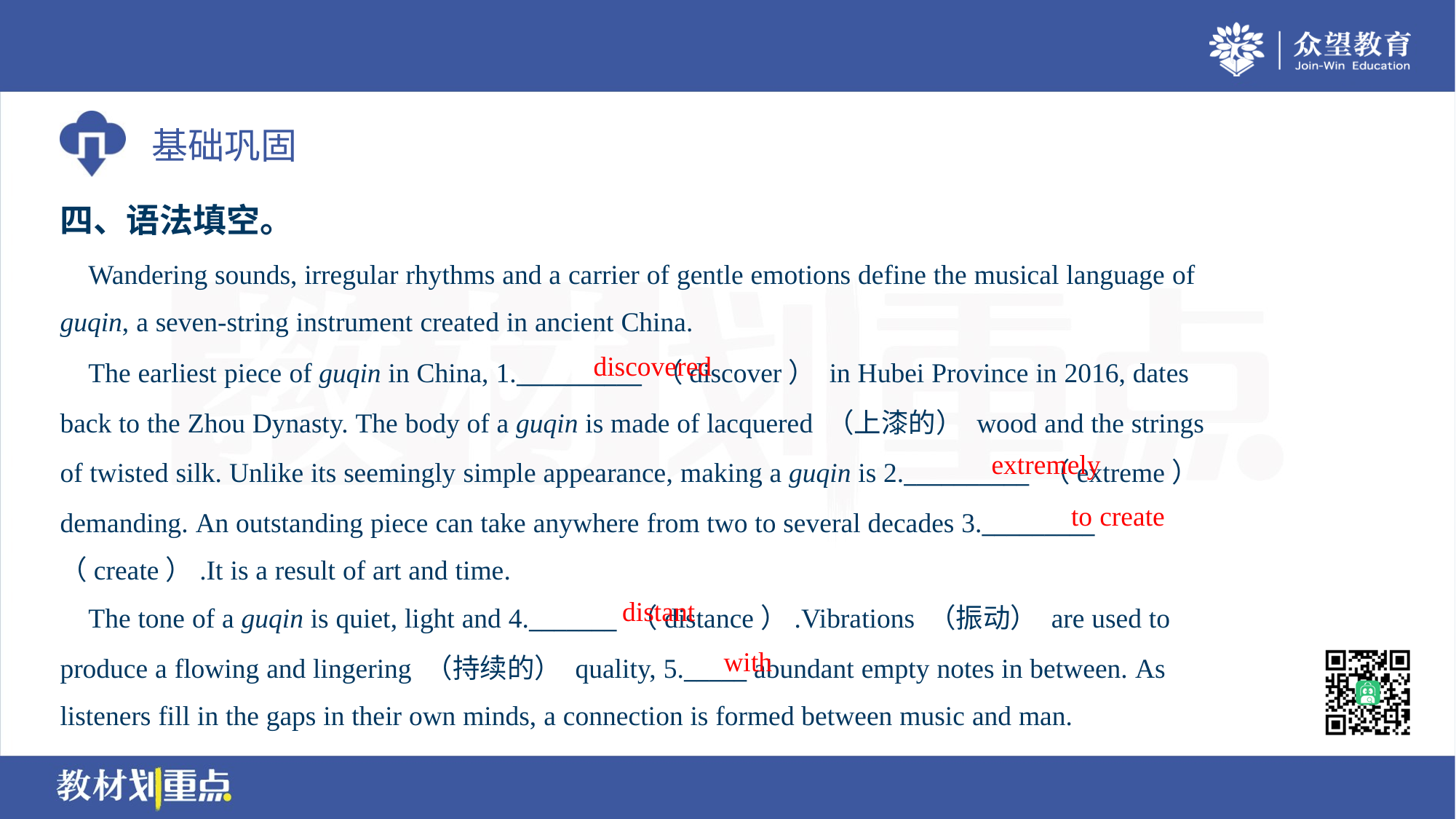

四、语法填空。
    Wandering sounds, irregular rhythms and a carrier of gentle emotions define the musical language of
guqin, a seven-string instrument created in ancient China.
discovered
    The earliest piece of guqin in China, 1.__________ （discover） in Hubei Province in 2016, dates
back to the Zhou Dynasty. The body of a guqin is made of lacquered （上漆的） wood and the strings
of twisted silk. Unlike its seemingly simple appearance, making a guqin is 2.__________ （extreme）
demanding. An outstanding piece can take anywhere from two to several decades 3._________
（create）.It is a result of art and time.
extremely
to create
distant
    The tone of a guqin is quiet, light and 4._______ （distance）.Vibrations （振动） are used to
produce a flowing and lingering （持续的） quality, 5._____ abundant empty notes in between. As
listeners fill in the gaps in their own minds, a connection is formed between music and man.
with